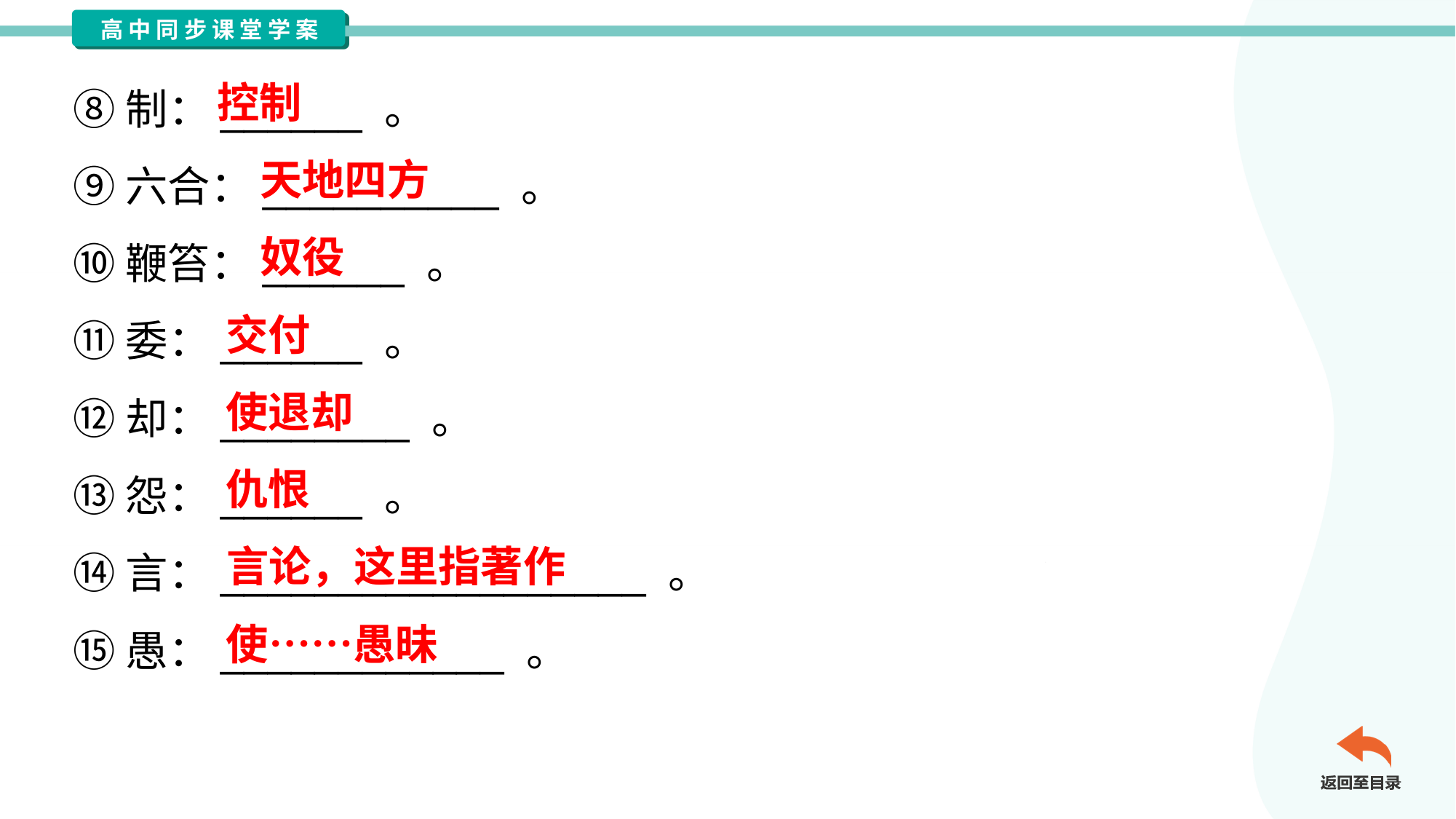

控制
⑧制：______ 。
⑨六合：__________ 。
⑩鞭笞：______ 。
⑪委：______ 。
⑫却：________ 。
⑬怨：______ 。
⑭言：__________________ 。
⑮愚：____________ 。

天地四方
奴役
交付
使退却
仇恨
言论，这里指著作
使……愚昧